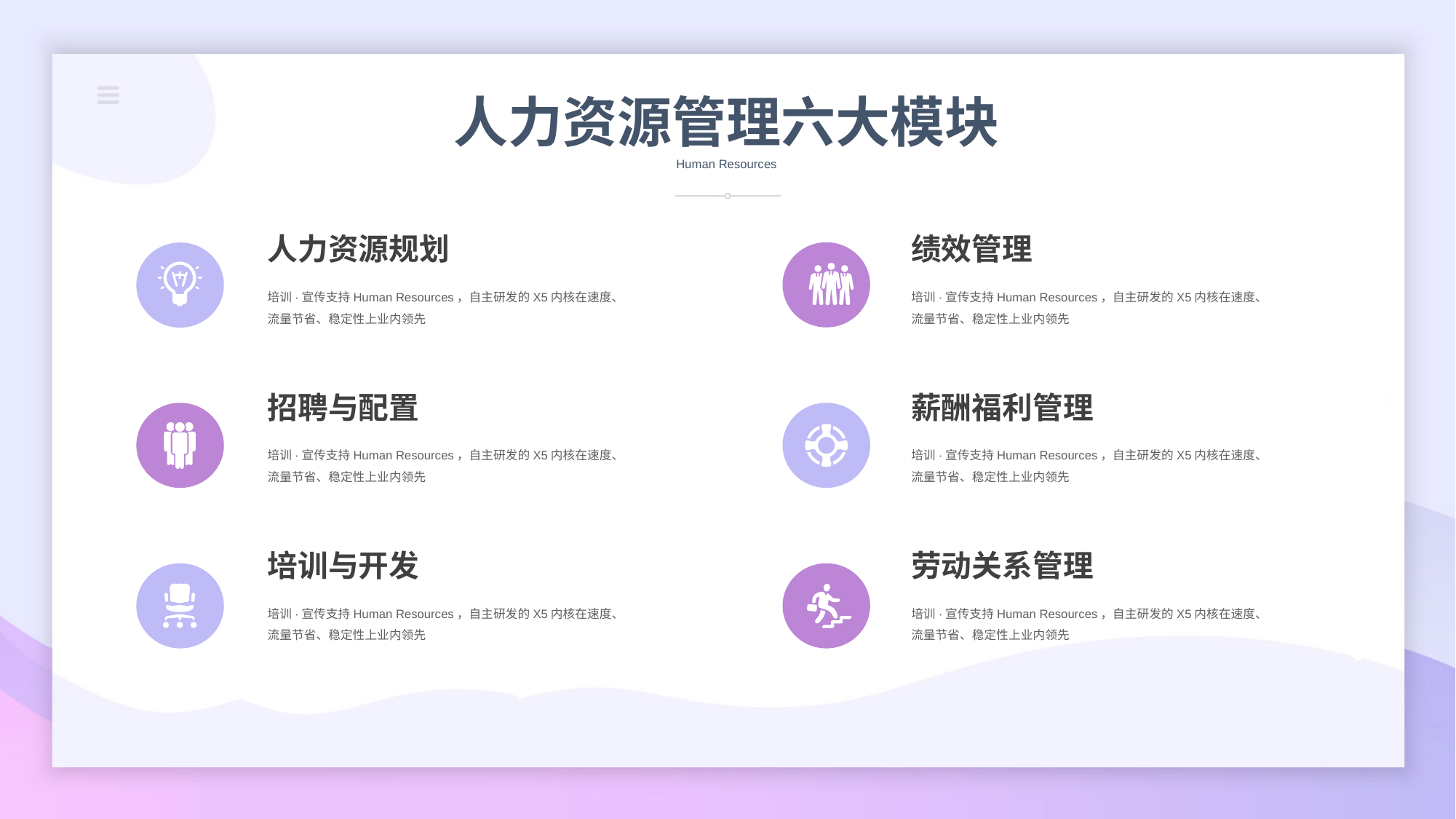

人力资源管理六大模块
Human Resources

绩效管理
人力资源规划

培训·宣传支持Human Resources，自主研发的X5内核在速度、流量节省、稳定性上业内领先
培训·宣传支持Human Resources，自主研发的X5内核在速度、流量节省、稳定性上业内领先
招聘与配置
薪酬福利管理

培训·宣传支持Human Resources，自主研发的X5内核在速度、流量节省、稳定性上业内领先
培训·宣传支持Human Resources，自主研发的X5内核在速度、流量节省、稳定性上业内领先
培训与开发
劳动关系管理

培训·宣传支持Human Resources，自主研发的X5内核在速度、流量节省、稳定性上业内领先
培训·宣传支持Human Resources，自主研发的X5内核在速度、流量节省、稳定性上业内领先
4